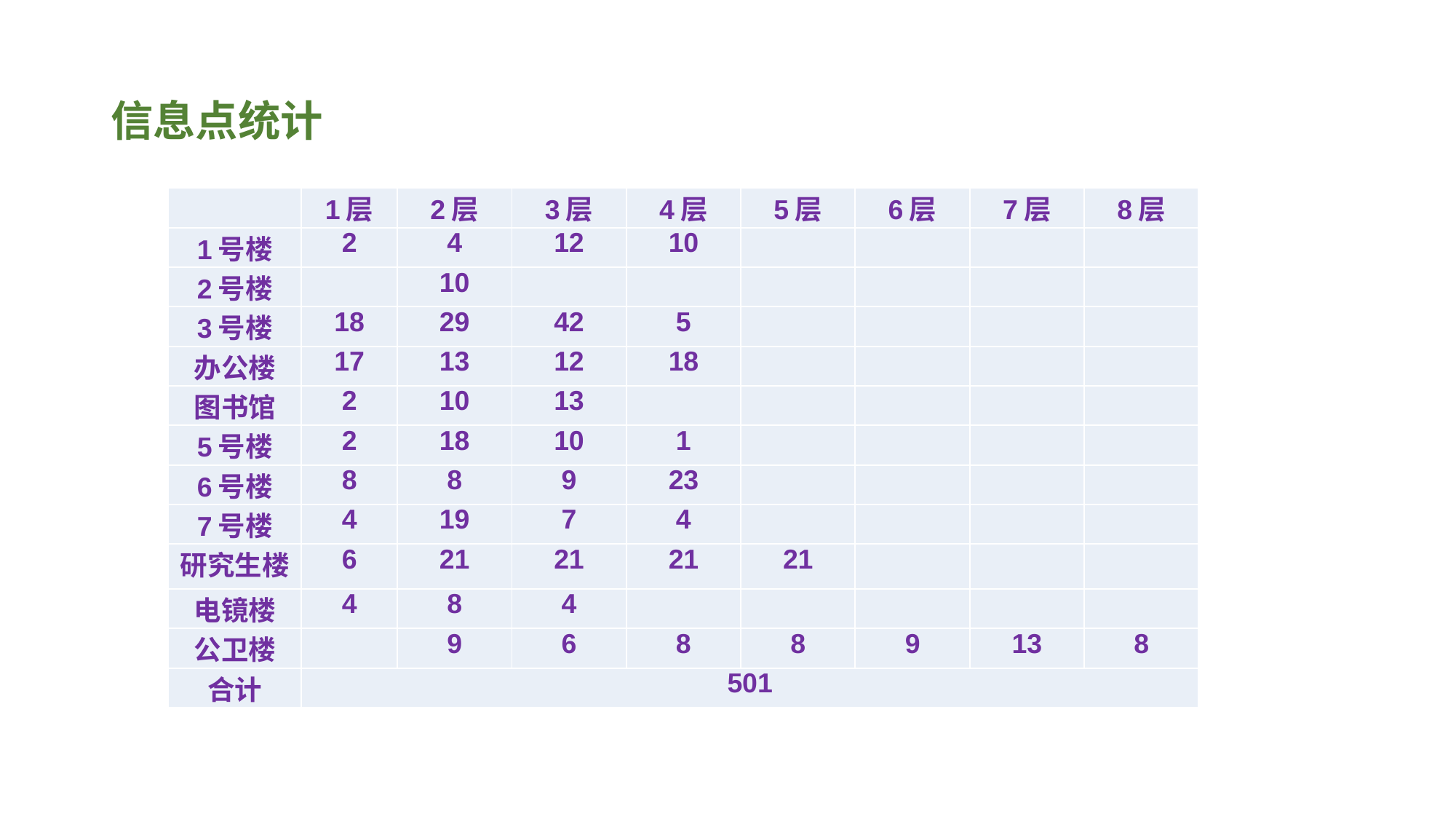

# 信息点统计
|  | 1层 | 2层 | 3层 | 4层 | 5层 | 6层 | 7层 | 8层 |
| --- | --- | --- | --- | --- | --- | --- | --- | --- |
| 1号楼 | 2 | 4 | 12 | 10 |  |  |  |  |
| 2号楼 |  | 10 |  |  |  |  |  |  |
| 3号楼 | 18 | 29 | 42 | 5 |  |  |  |  |
| 办公楼 | 17 | 13 | 12 | 18 |  |  |  |  |
| 图书馆 | 2 | 10 | 13 |  |  |  |  |  |
| 5号楼 | 2 | 18 | 10 | 1 |  |  |  |  |
| 6号楼 | 8 | 8 | 9 | 23 |  |  |  |  |
| 7号楼 | 4 | 19 | 7 | 4 |  |  |  |  |
| 研究生楼 | 6 | 21 | 21 | 21 | 21 |  |  |  |
| 电镜楼 | 4 | 8 | 4 |  |  |  |  |  |
| 公卫楼 |  | 9 | 6 | 8 | 8 | 9 | 13 | 8 |
| 合计 | 501 |  |  |  |  |  |  |  |